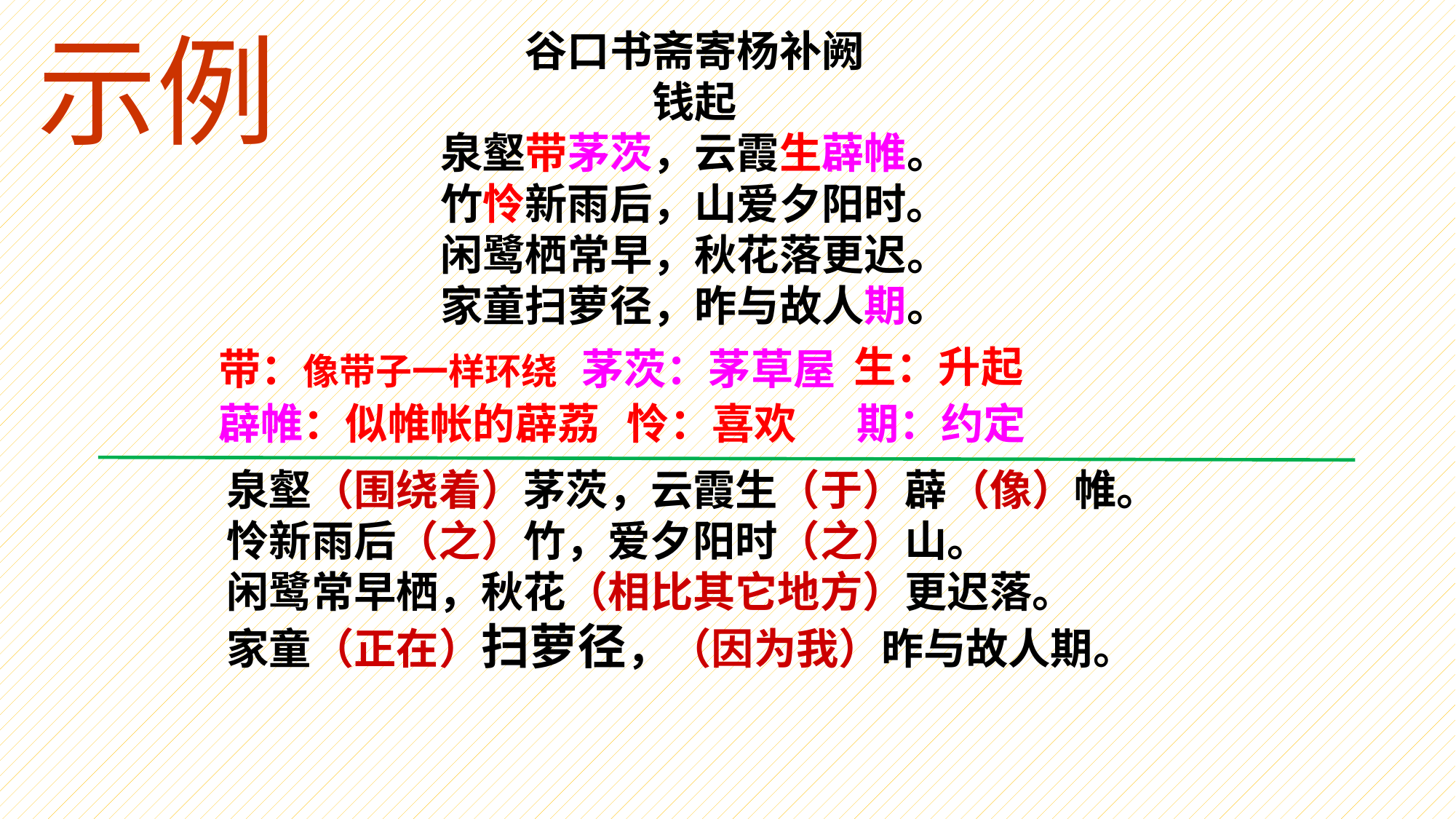

示例
谷口书斋寄杨补阙
钱起
泉壑带茅茨，云霞生薜帷。
竹怜新雨后，山爱夕阳时。
闲鹭栖常早，秋花落更迟。
家童扫萝径，昨与故人期。
生：升起
带：像带子一样环绕
茅茨：茅草屋
薜帷：似帷帐的薜荔
怜：喜欢
期：约定
泉壑（围绕着）茅茨，云霞生（于）薜（像）帷。
怜新雨后（之）竹，爱夕阳时（之）山。
闲鹭常早栖，秋花（相比其它地方）更迟落。
家童（正在）扫萝径，（因为我）昨与故人期。